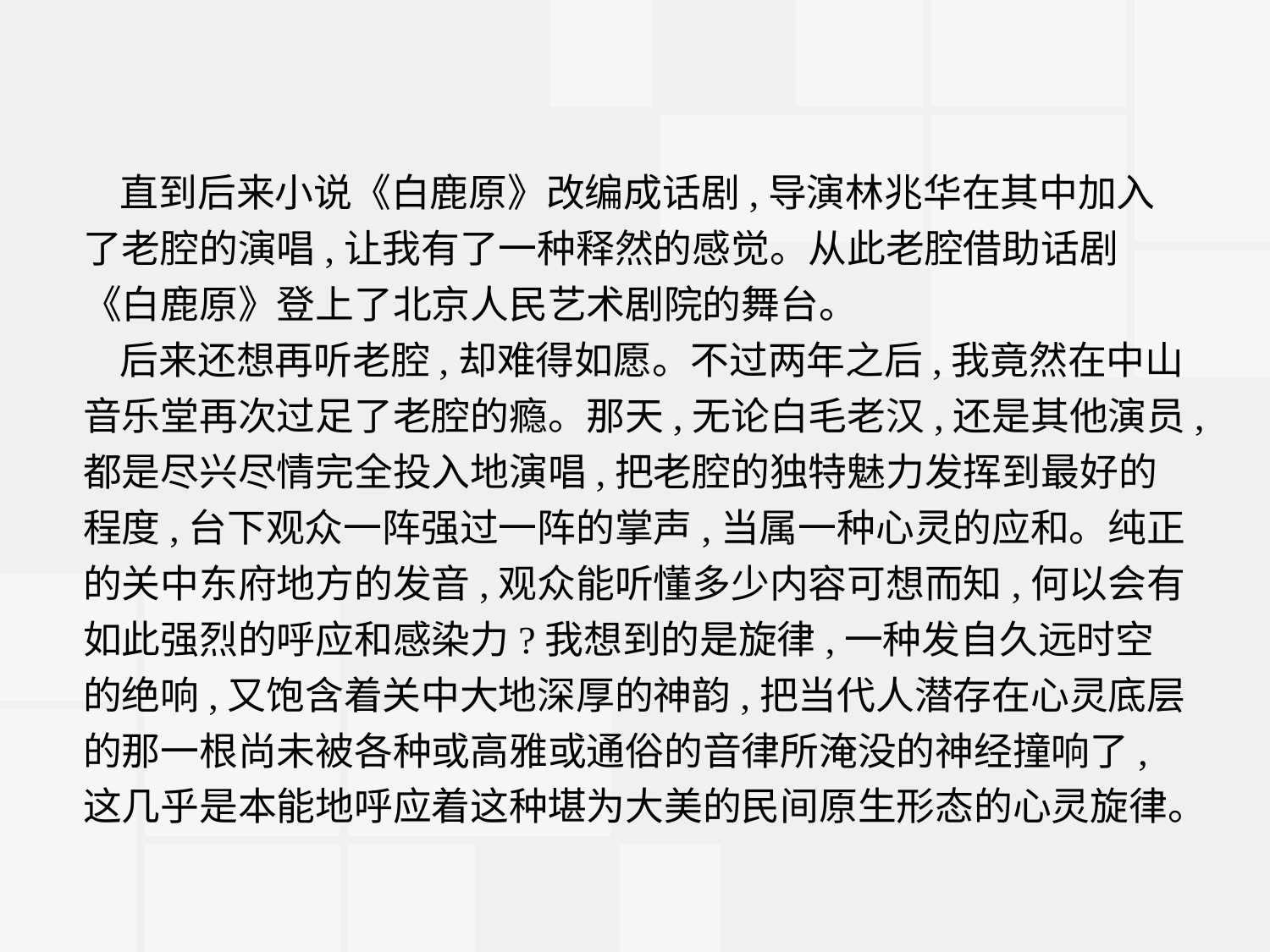

直到后来小说《白鹿原》改编成话剧,导演林兆华在其中加入了老腔的演唱,让我有了一种释然的感觉。从此老腔借助话剧《白鹿原》登上了北京人民艺术剧院的舞台。
后来还想再听老腔,却难得如愿。不过两年之后,我竟然在中山音乐堂再次过足了老腔的瘾。那天,无论白毛老汉,还是其他演员,都是尽兴尽情完全投入地演唱,把老腔的独特魅力发挥到最好的程度,台下观众一阵强过一阵的掌声,当属一种心灵的应和。纯正的关中东府地方的发音,观众能听懂多少内容可想而知,何以会有如此强烈的呼应和感染力?我想到的是旋律,一种发自久远时空的绝响,又饱含着关中大地深厚的神韵,把当代人潜存在心灵底层的那一根尚未被各种或高雅或通俗的音律所淹没的神经撞响了,这几乎是本能地呼应着这种堪为大美的民间原生形态的心灵旋律。